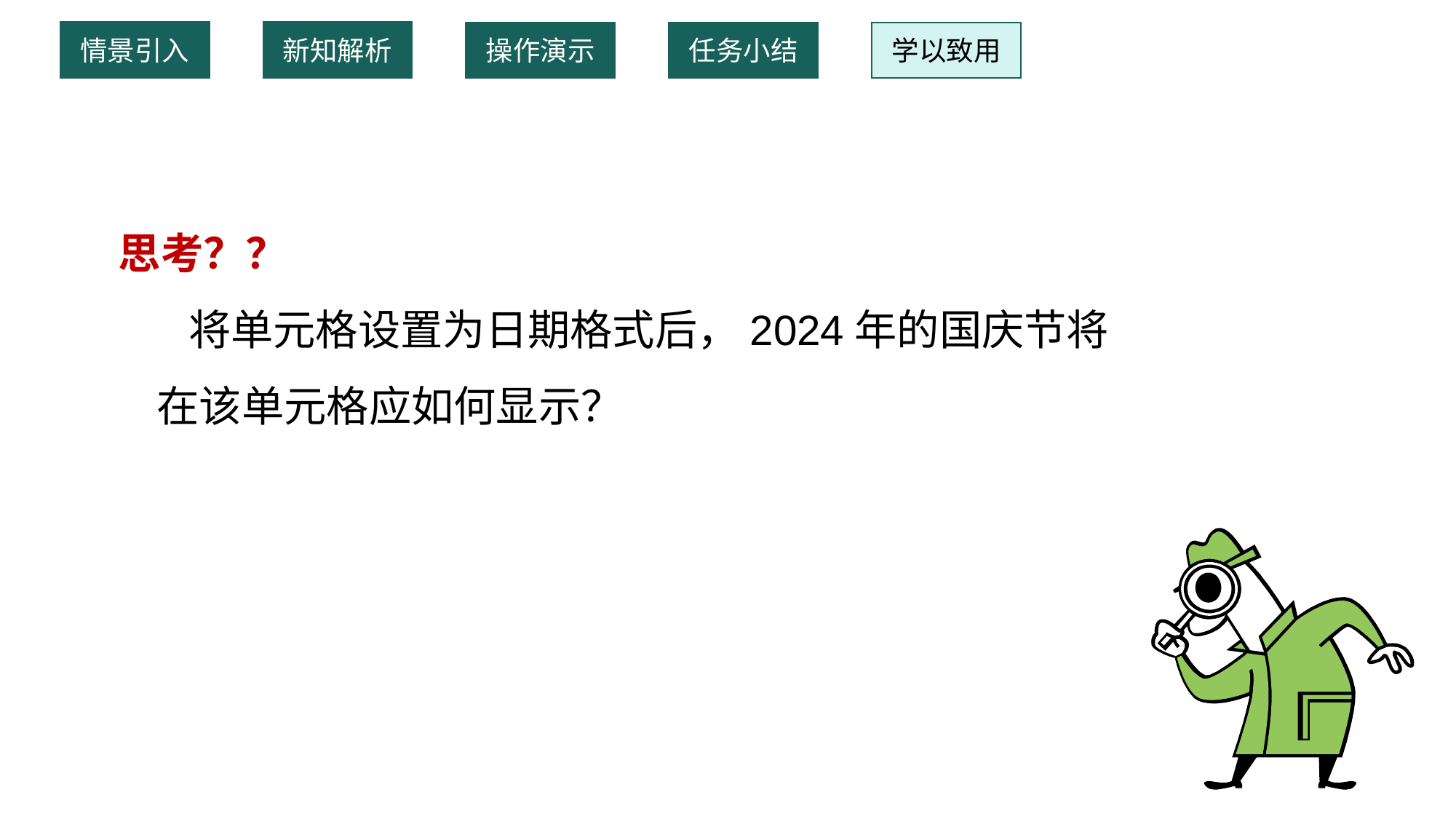

情景引入
新知解析
操作演示
任务小结
学以致用
   思考？？
         将单元格设置为日期格式后，2024年的国庆节将在该单元格应如何显示？